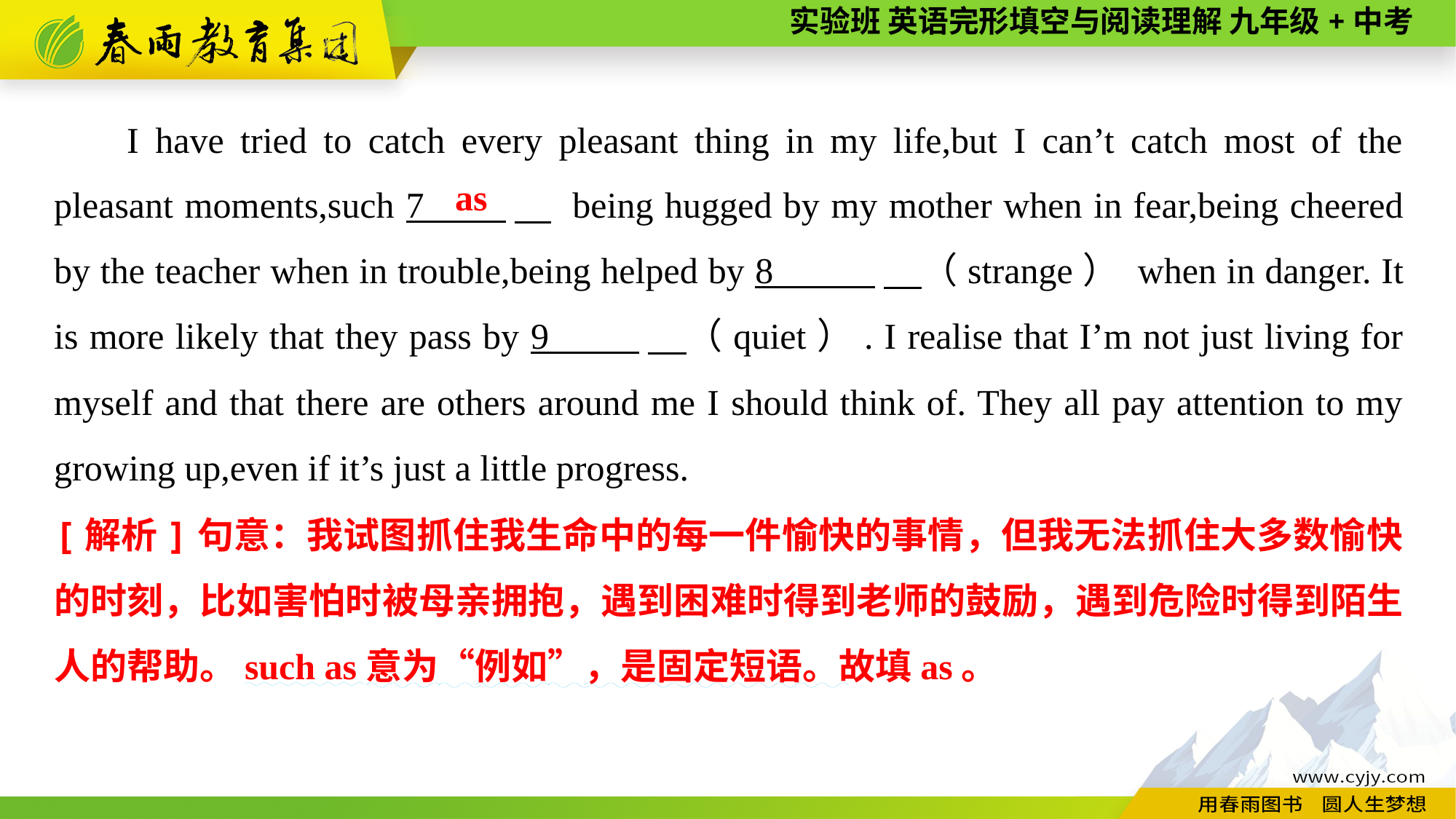

I have tried to catch every pleasant thing in my life,but I can’t catch most of the pleasant moments,such 7       　 being hugged by my mother when in fear,being cheered by the teacher when in trouble,being helped by 8          　（strange） when in danger. It is more likely that they pass by 9        　（quiet）. I realise that I’m not just living for myself and that there are others around me I should think of. They all pay attention to my growing up,even if it’s just a little progress.
as
[解析]句意：我试图抓住我生命中的每一件愉快的事情，但我无法抓住大多数愉快的时刻，比如害怕时被母亲拥抱，遇到困难时得到老师的鼓励，遇到危险时得到陌生人的帮助。such as意为“例如”，是固定短语。故填as。